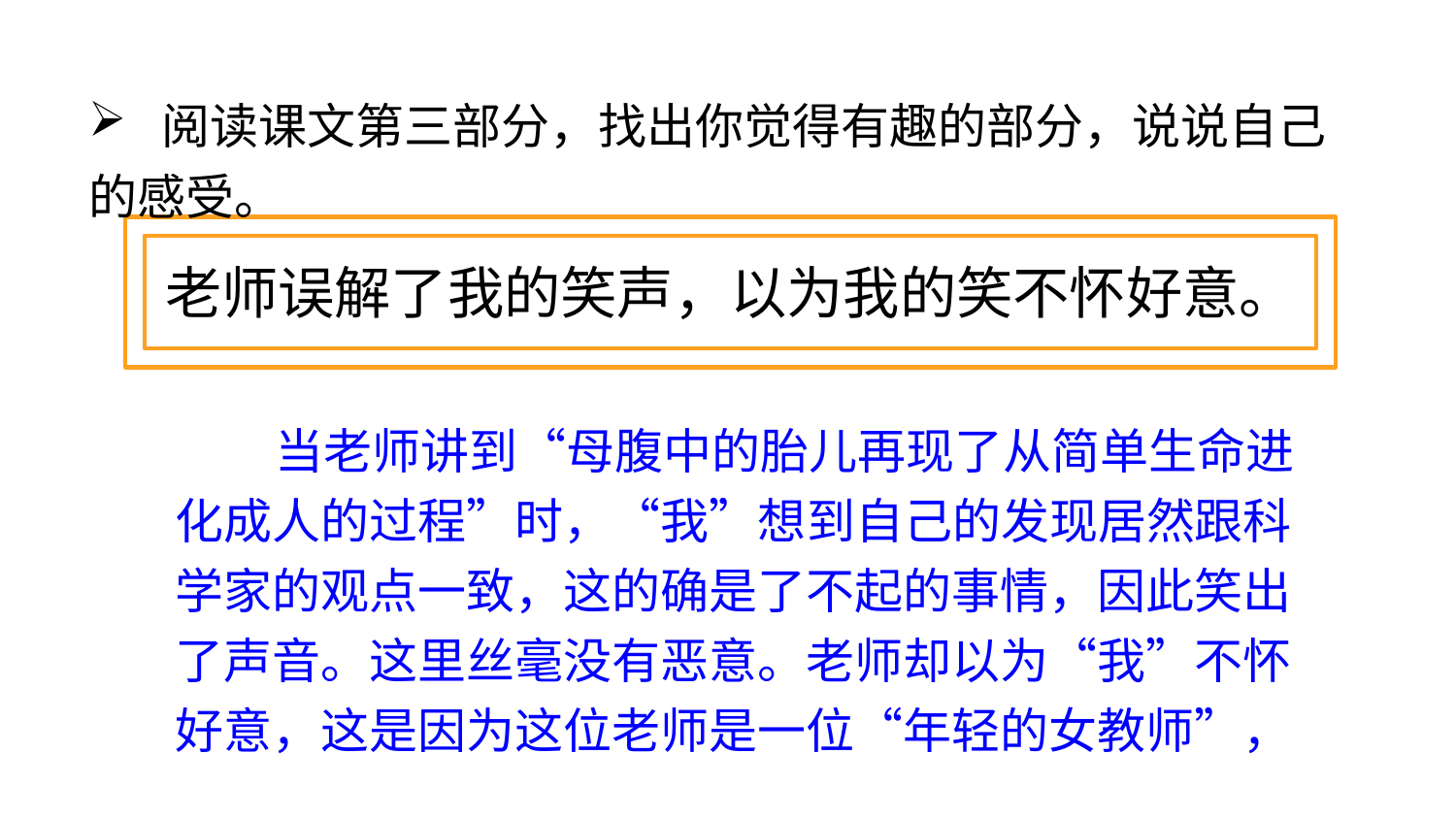

阅读课文第三部分，找出你觉得有趣的部分，说说自己
的感受。

老师误解了我的笑声，以为我的笑不怀好意。
           当老师讲到“母腹中的胎儿再现了从简单生命进化成人的过程”时，“我”想到自己的发现居然跟科学家的观点一致，这的确是了不起的事情，因此笑出了声音。这里丝毫没有恶意。老师却以为“我”不怀好意，这是因为这位老师是一位“年轻的女教师”，